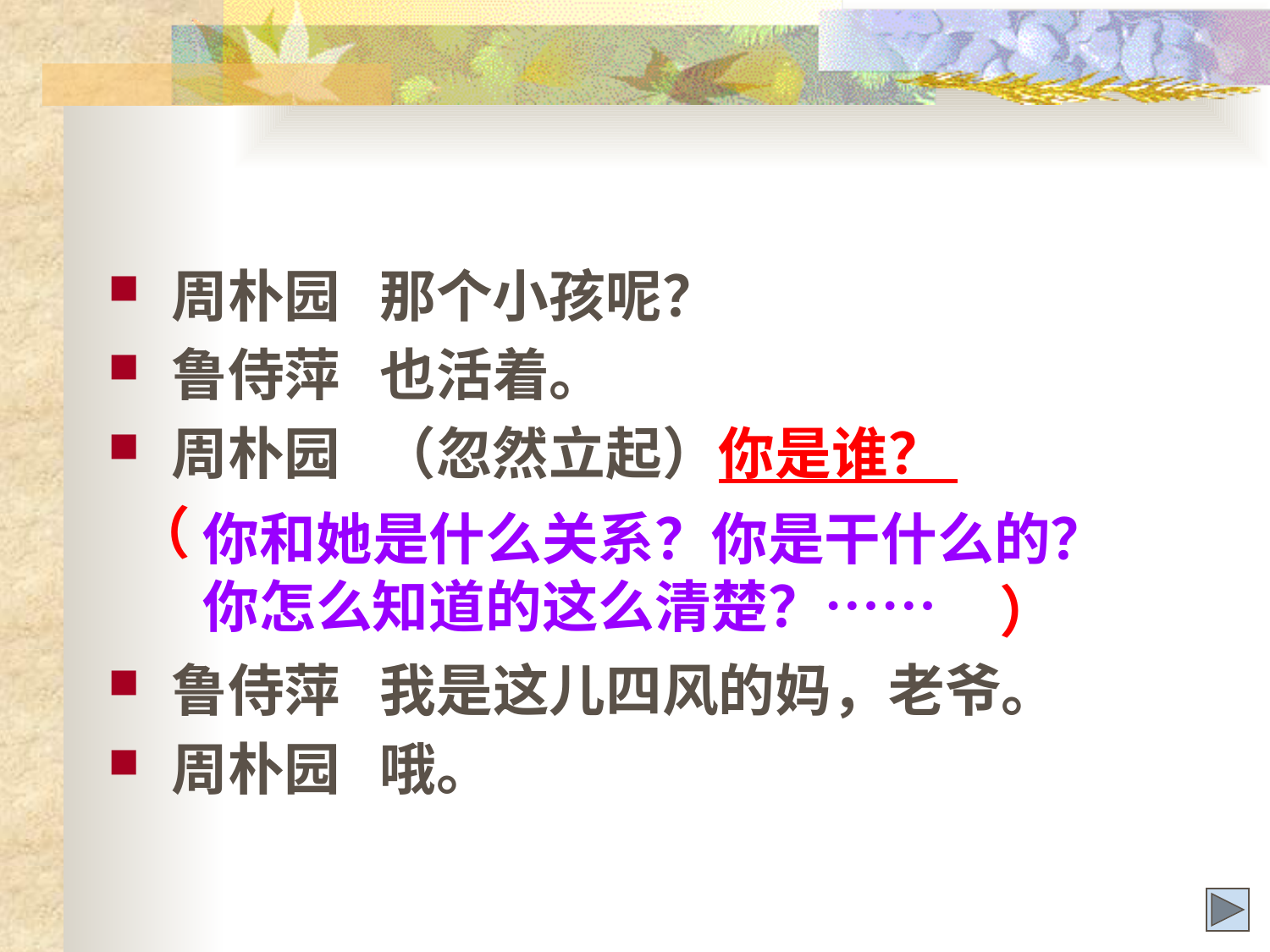

#
周朴园   那个小孩呢？
鲁侍萍   也活着。
周朴园   （忽然立起）你是谁？
 （
                                                                    ）
鲁侍萍   我是这儿四风的妈，老爷。
周朴园   哦。
你和她是什么关系？你是干什么的？你怎么知道的这么清楚？……